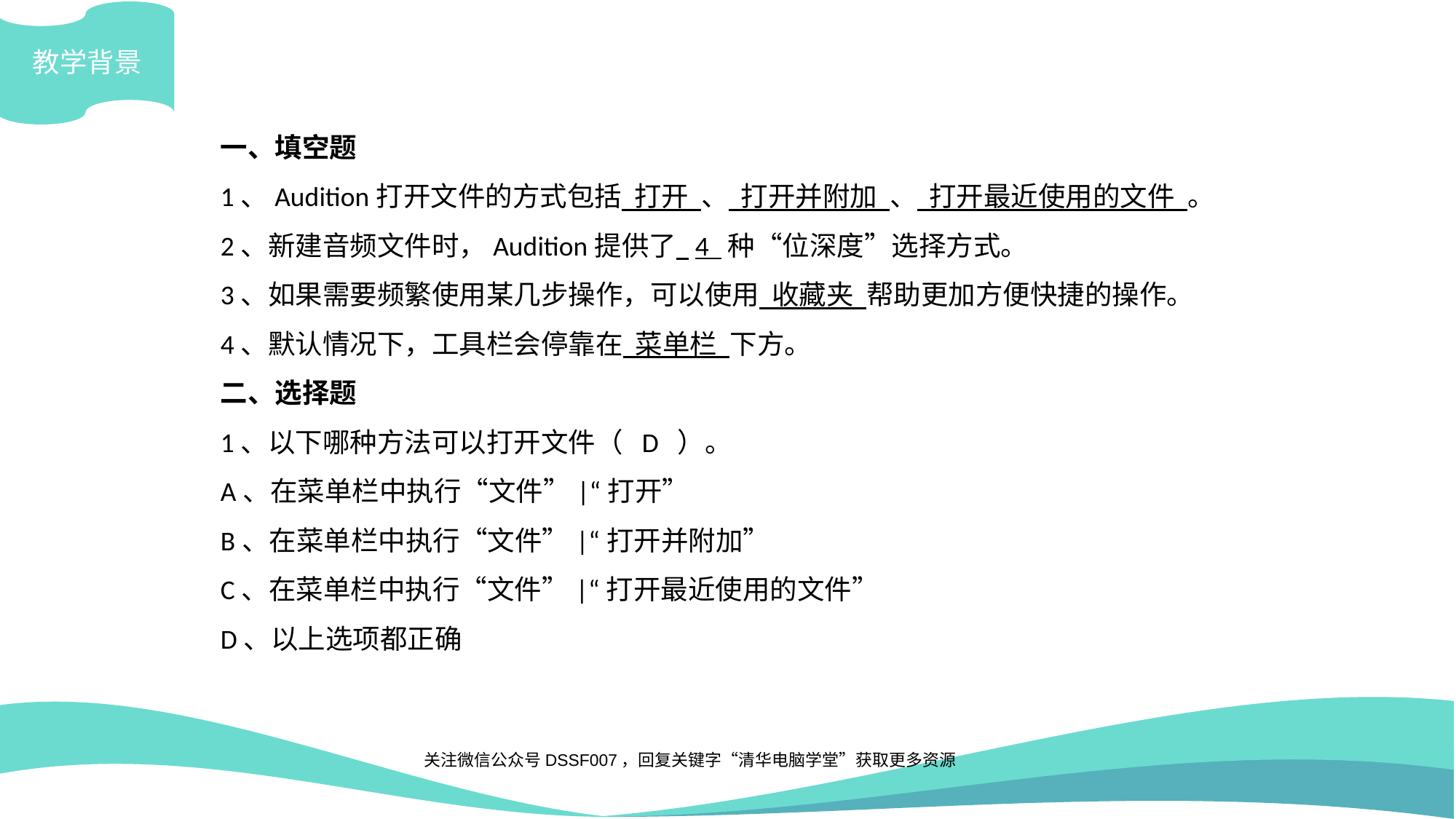

教学背景
一、填空题
1、Audition打开文件的方式包括  打开  、  打开并附加  、  打开最近使用的文件  。
2、新建音频文件时，Audition提供了  4  种“位深度”选择方式。
3、如果需要频繁使用某几步操作，可以使用  收藏夹  帮助更加方便快捷的操作。
4、默认情况下，工具栏会停靠在  菜单栏  下方。
二、选择题
1、以下哪种方法可以打开文件（  D  ）。
A、在菜单栏中执行“文件”|“打开”
B、在菜单栏中执行“文件”|“打开并附加”
C、在菜单栏中执行“文件”|“打开最近使用的文件”
D、以上选项都正确